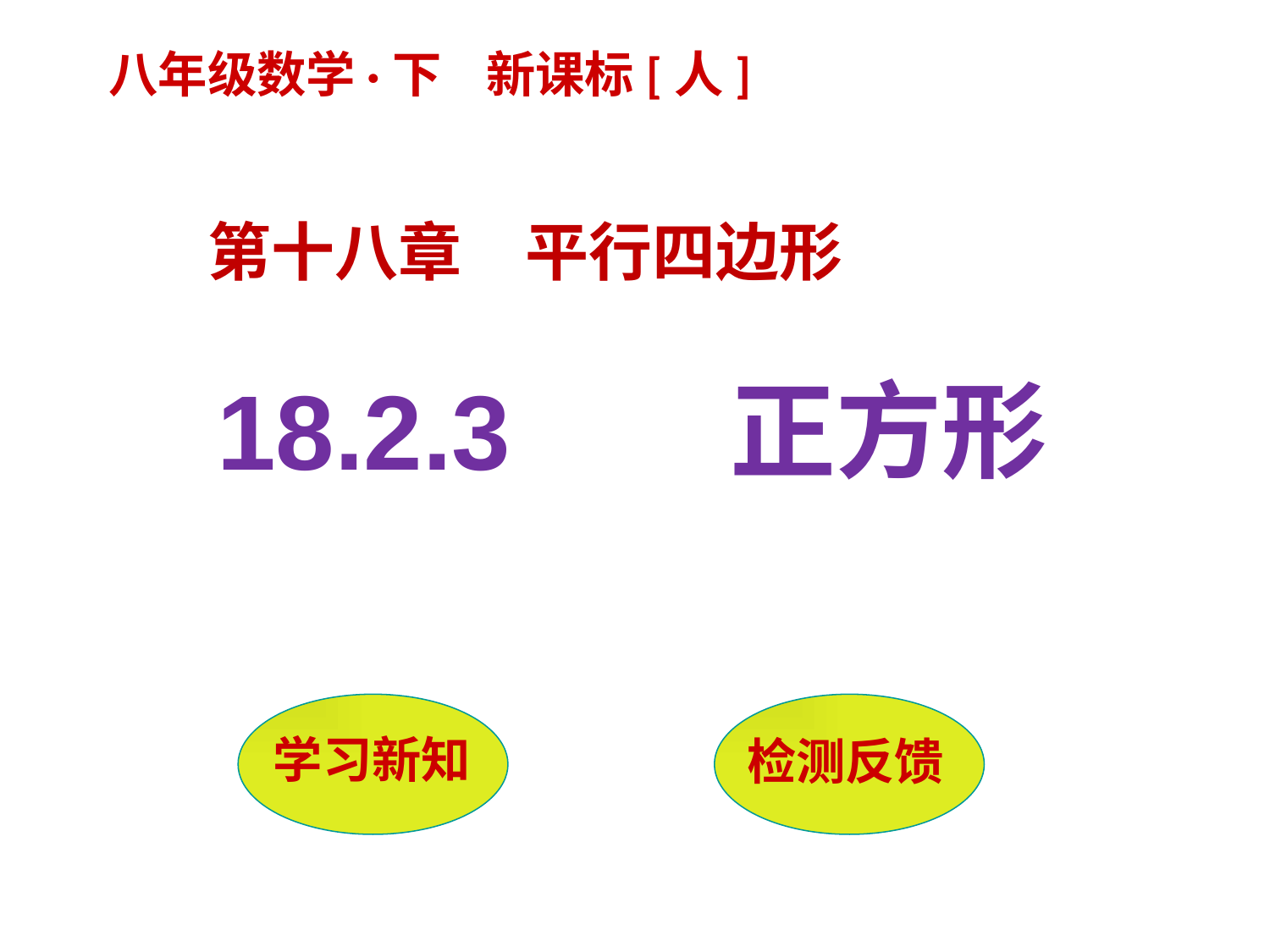

八年级数学·下    新课标[人]
第十八章　平行四边形
18.2.3   　正方形

 学习新知

检测反馈